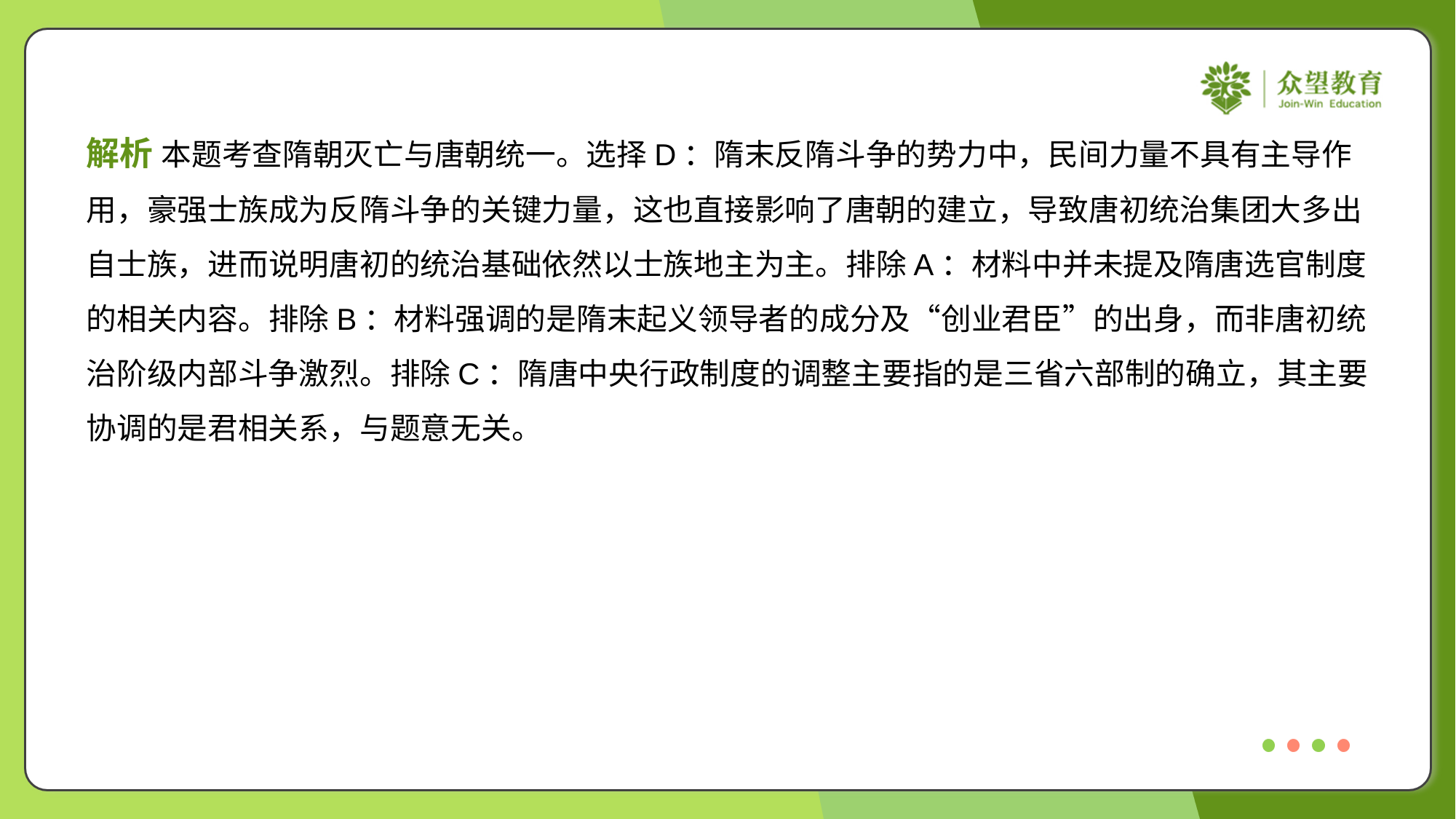

解析 本题考查隋朝灭亡与唐朝统一。选择D：隋末反隋斗争的势力中，民间力量不具有主导作
用，豪强士族成为反隋斗争的关键力量，这也直接影响了唐朝的建立，导致唐初统治集团大多出
自士族，进而说明唐初的统治基础依然以士族地主为主。排除A：材料中并未提及隋唐选官制度
的相关内容。排除B：材料强调的是隋末起义领导者的成分及“创业君臣”的出身，而非唐初统
治阶级内部斗争激烈。排除C：隋唐中央行政制度的调整主要指的是三省六部制的确立，其主要
协调的是君相关系，与题意无关。